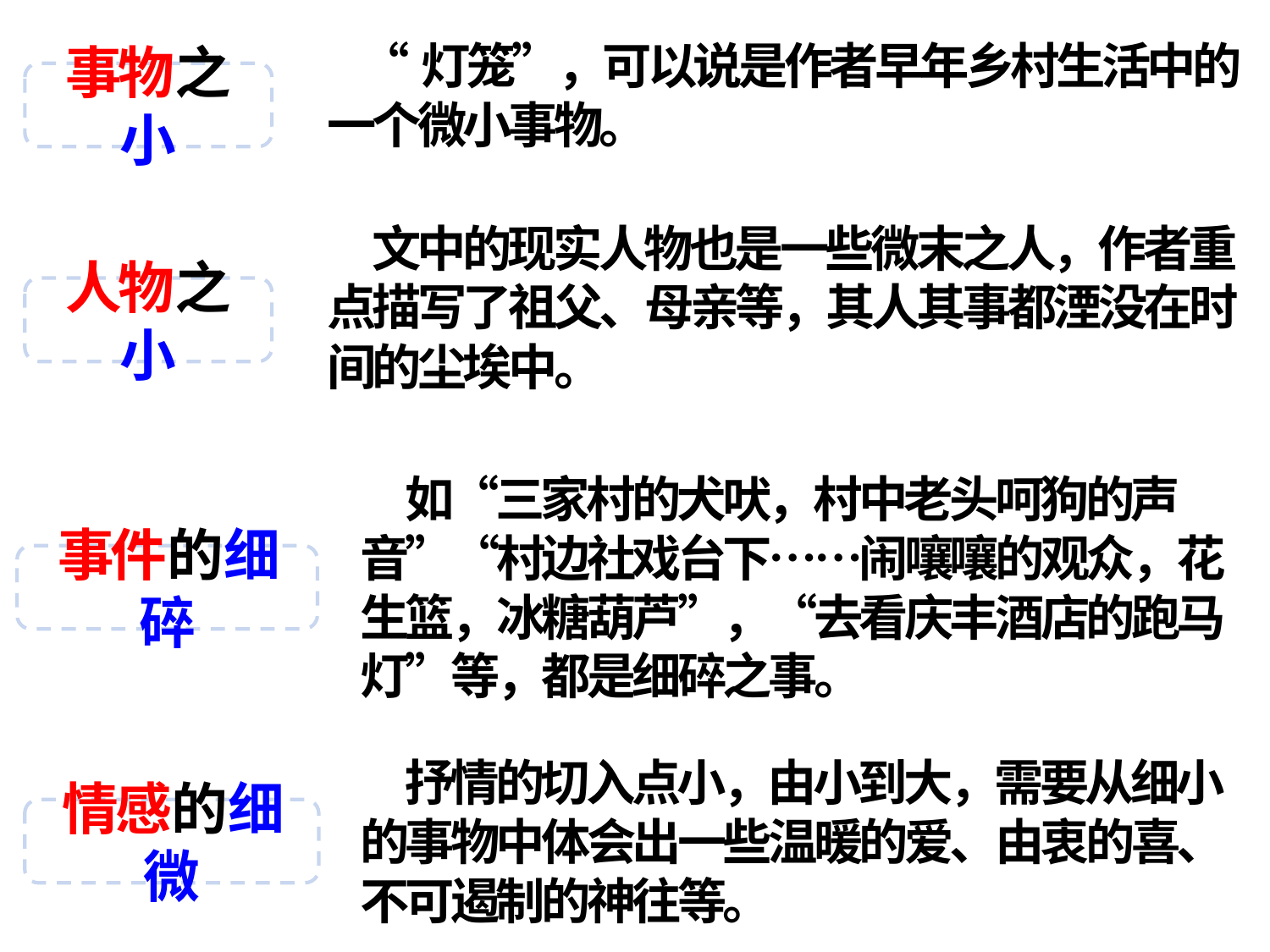

“灯笼”，可以说是作者早年乡村生活中的一个微小事物。
事物之小
    文中的现实人物也是一些微末之人，作者重点描写了祖父、母亲等，其人其事都湮没在时间的尘埃中。
人物之小
    如“三家村的犬吠，村中老头呵狗的声音”“村边社戏台下……闹嚷嚷的观众，花生篮，冰糖葫芦”，“去看庆丰酒店的跑马灯”等，都是细碎之事。
事件的细碎
    抒情的切入点小，由小到大，需要从细小的事物中体会出一些温暖的爱、由衷的喜、不可遏制的神往等。
情感的细微